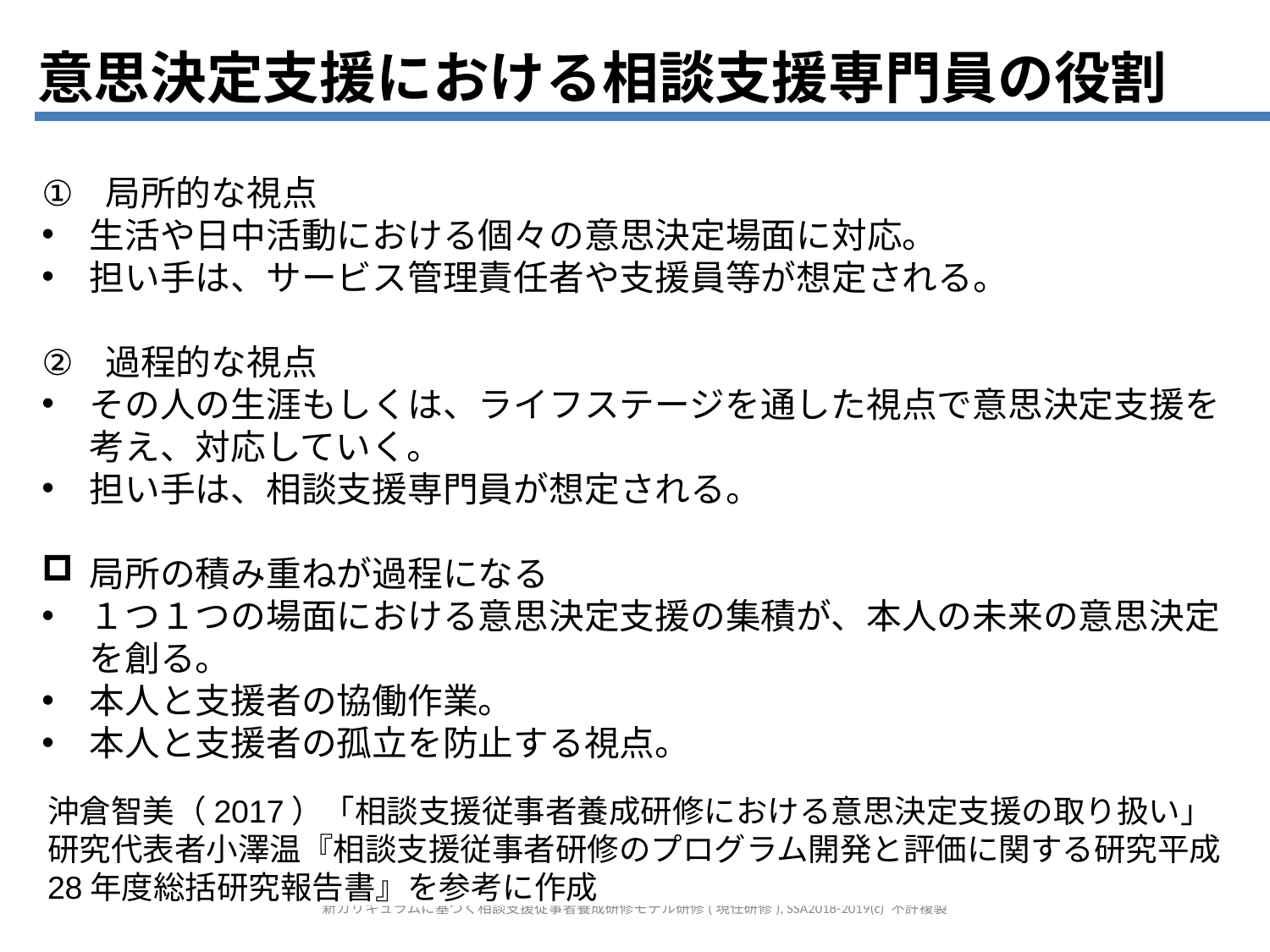

意思決定支援における相談支援専門員の役割
局所的な視点
生活や日中活動における個々の意思決定場面に対応。
担い手は、サービス管理責任者や支援員等が想定される。

過程的な視点
その人の生涯もしくは、ライフステージを通した視点で意思決定支援を考え、対応していく。
担い手は、相談支援専門員が想定される。

局所の積み重ねが過程になる
１つ１つの場面における意思決定支援の集積が、本人の未来の意思決定を創る。
本人と支援者の協働作業。
本人と支援者の孤立を防止する視点。
沖倉智美（2017）「相談支援従事者養成研修における意思決定支援の取り扱い」研究代表者小澤温『相談支援従事者研修のプログラム開発と評価に関する研究平成28年度総括研究報告書』を参考に作成
新カリキュラムに基づく相談支援従事者養成研修モデル研修(現任研修), SSA2018-2019(c) 不許複製